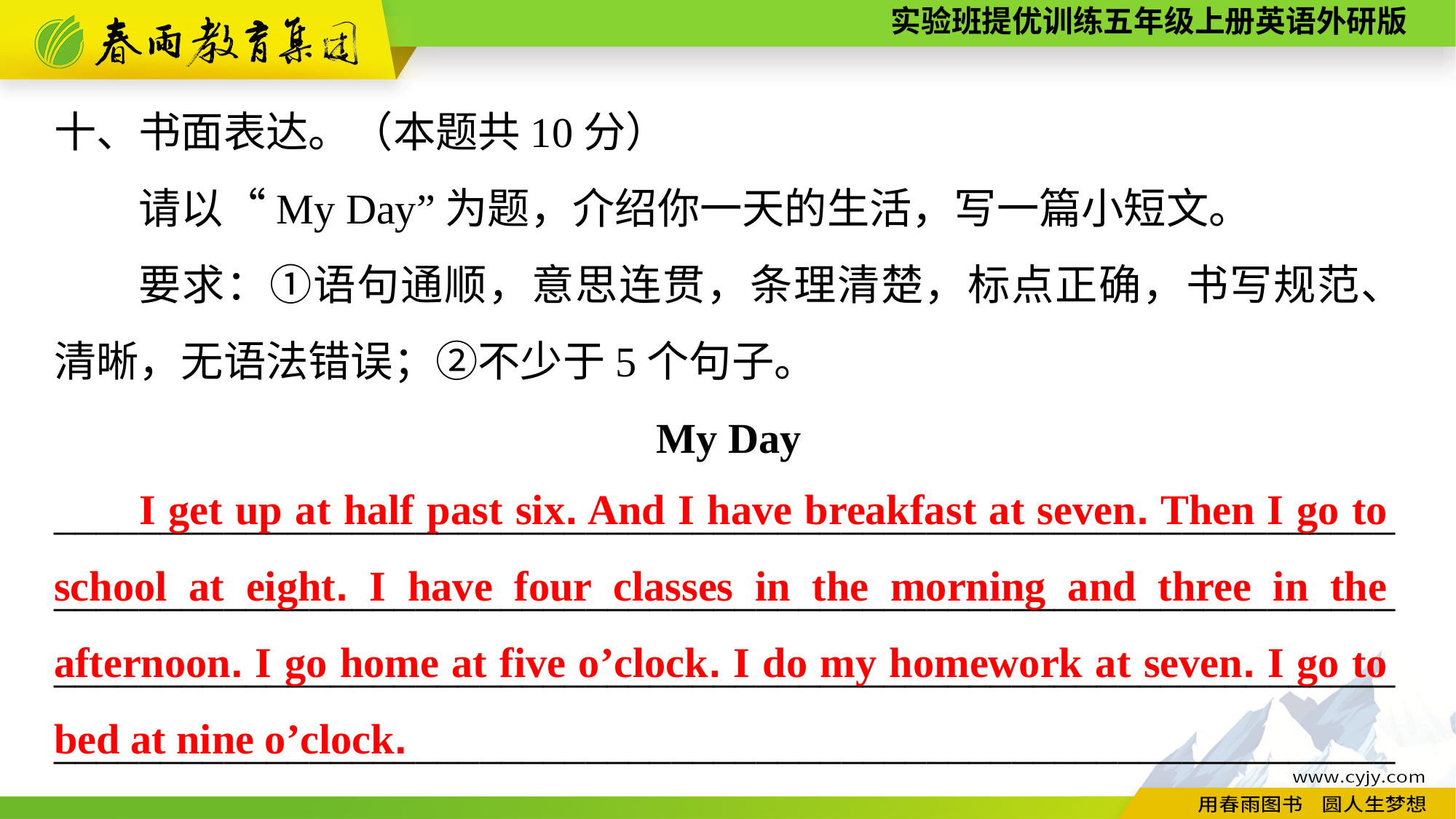

十、书面表达。（本题共10分）
请以“My Day”为题，介绍你一天的生活，写一篇小短文。
要求：①语句通顺，意思连贯，条理清楚，标点正确，书写规范、清晰，无语法错误；②不少于5个句子。
My Day
_______________________________________________________________
_______________________________________________________________
_______________________________________________________________ _______________________________________________________________
I get up at half past six. And I have breakfast at seven. Then I go to school at eight. I have four classes in the morning and three in the afternoon. I go home at five o’clock. I do my homework at seven. I go to bed at nine o’clock.